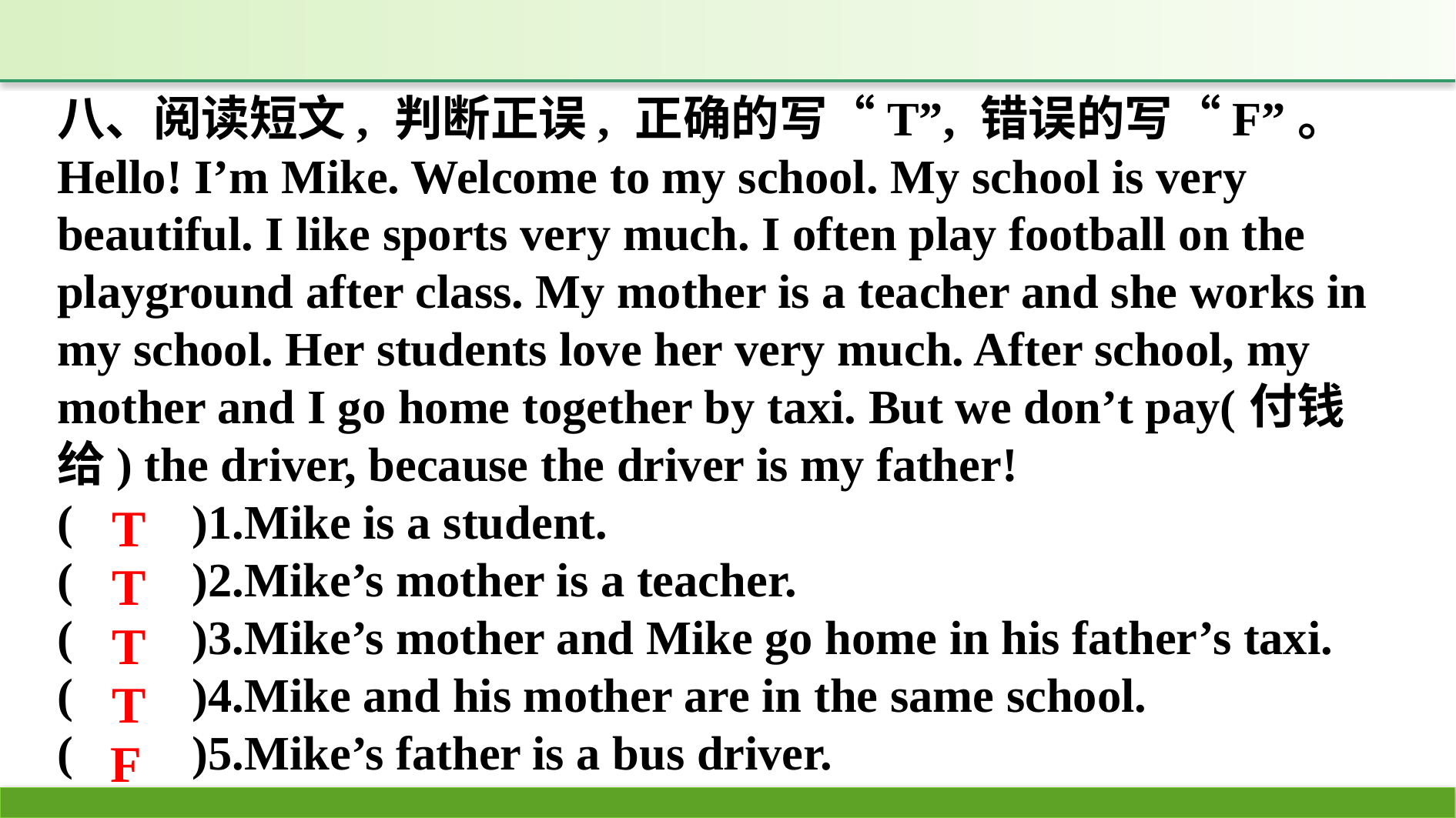

八、阅读短文, 判断正误, 正确的写“T”, 错误的写“F”。
Hello! I’m Mike. Welcome to my school. My school is very beautiful. I like sports very much. I often play football on the playground after class. My mother is a teacher and she works in my school. Her students love her very much. After school, my mother and I go home together by taxi. But we don’t pay(付钱给) the driver, because the driver is my father!
(　　)1.Mike is a student.
(　　)2.Mike’s mother is a teacher.
(　　)3.Mike’s mother and Mike go home in his father’s taxi.
(　　)4.Mike and his mother are in the same school.
(　　)5.Mike’s father is a bus driver.
T
T
T
T
F